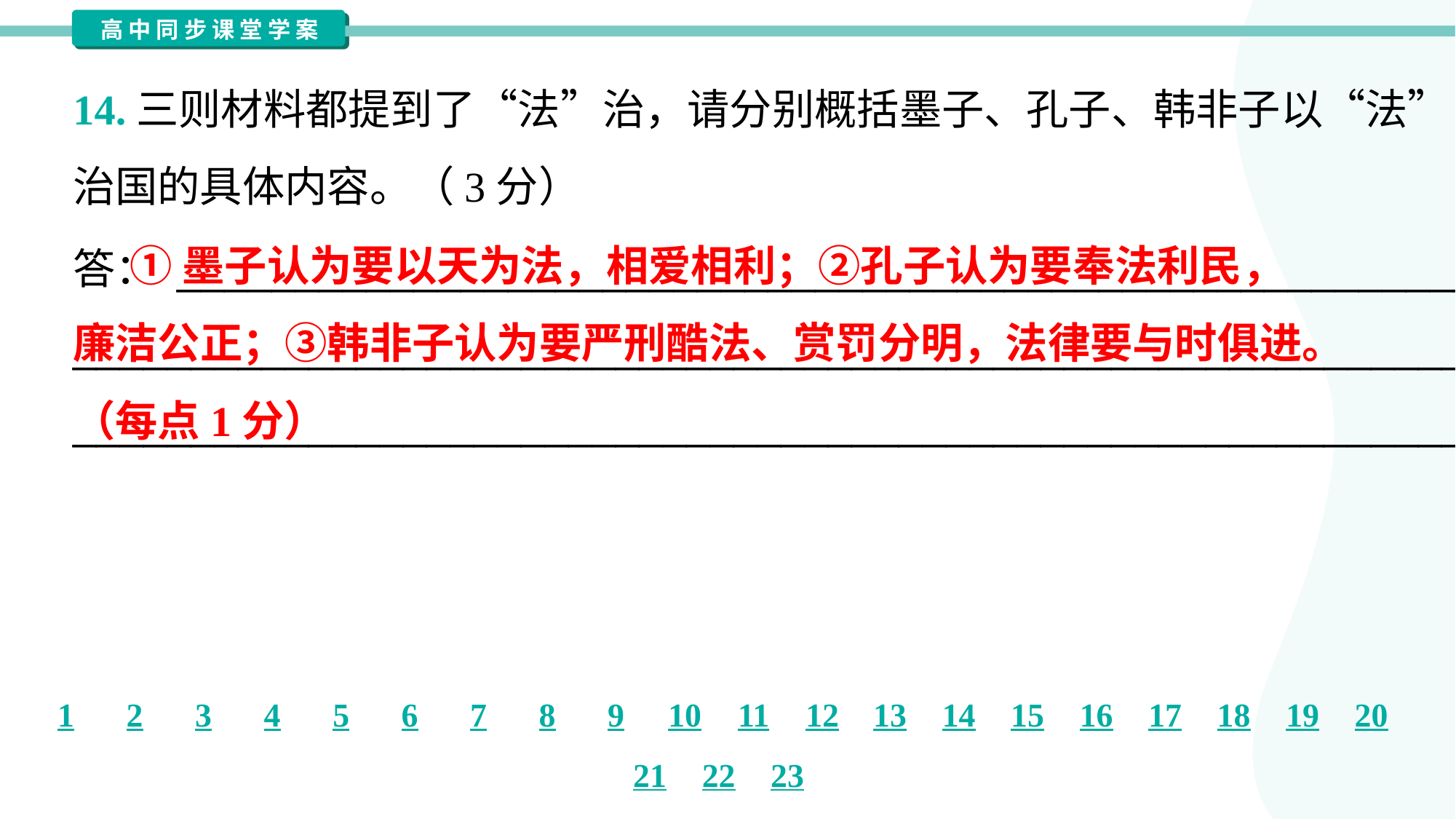

14.三则材料都提到了“法”治，请分别概括墨子、孔子、韩非子以“法”
治国的具体内容。（3分）
      ①墨子认为要以天为法，相爱相利；②孔子认为要奉法利民，
廉洁公正；③韩非子认为要严刑酷法、赏罚分明，法律要与时俱进。
（每点1分）
答： ________________________________________________________
_____________________________________________________________
_____________________________________________________________